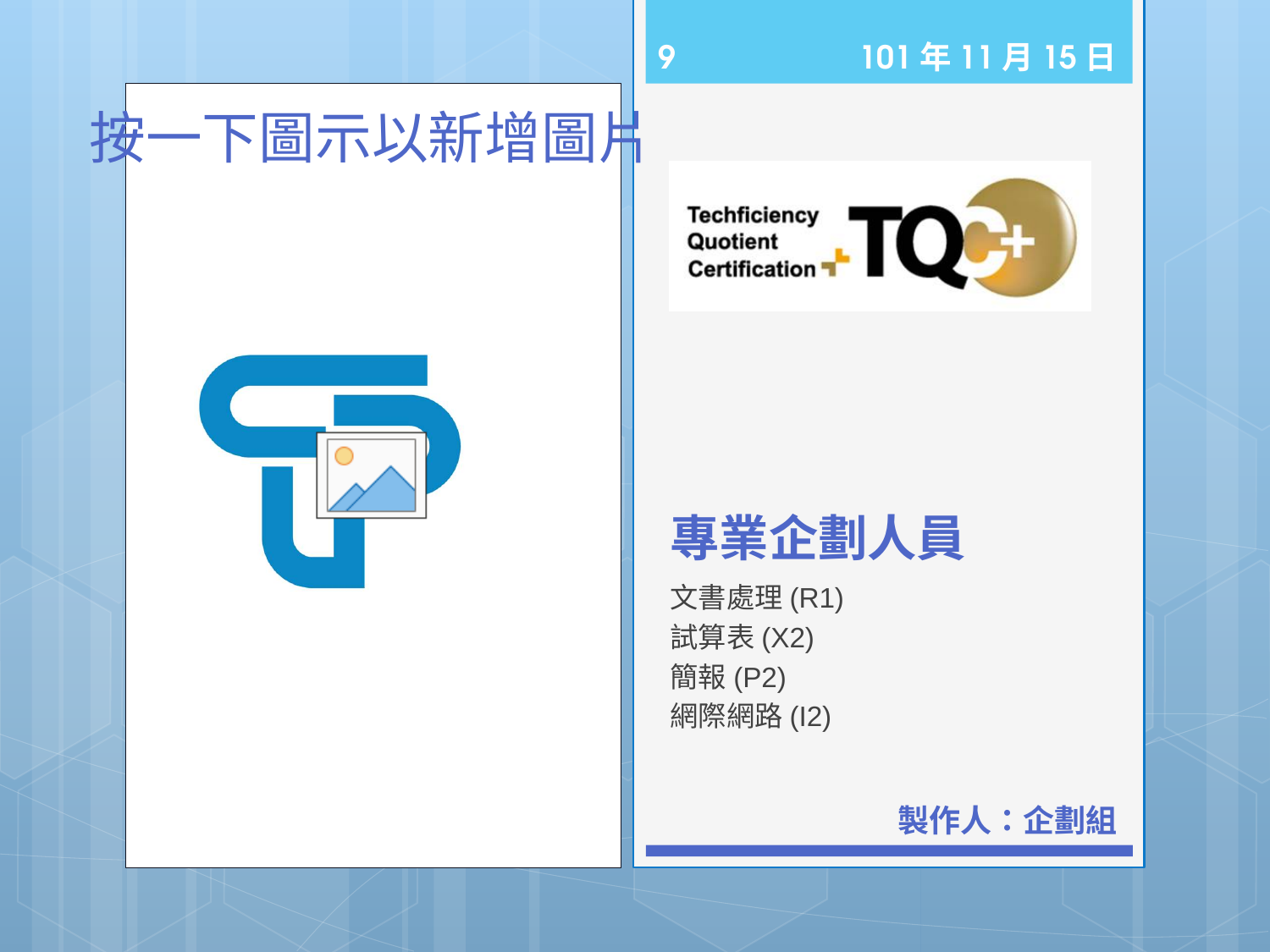

9
101年11月15日

# 專業企劃人員
文書處理(R1)
試算表(X2)
簡報(P2)
網際網路(I2)
製作人：企劃組